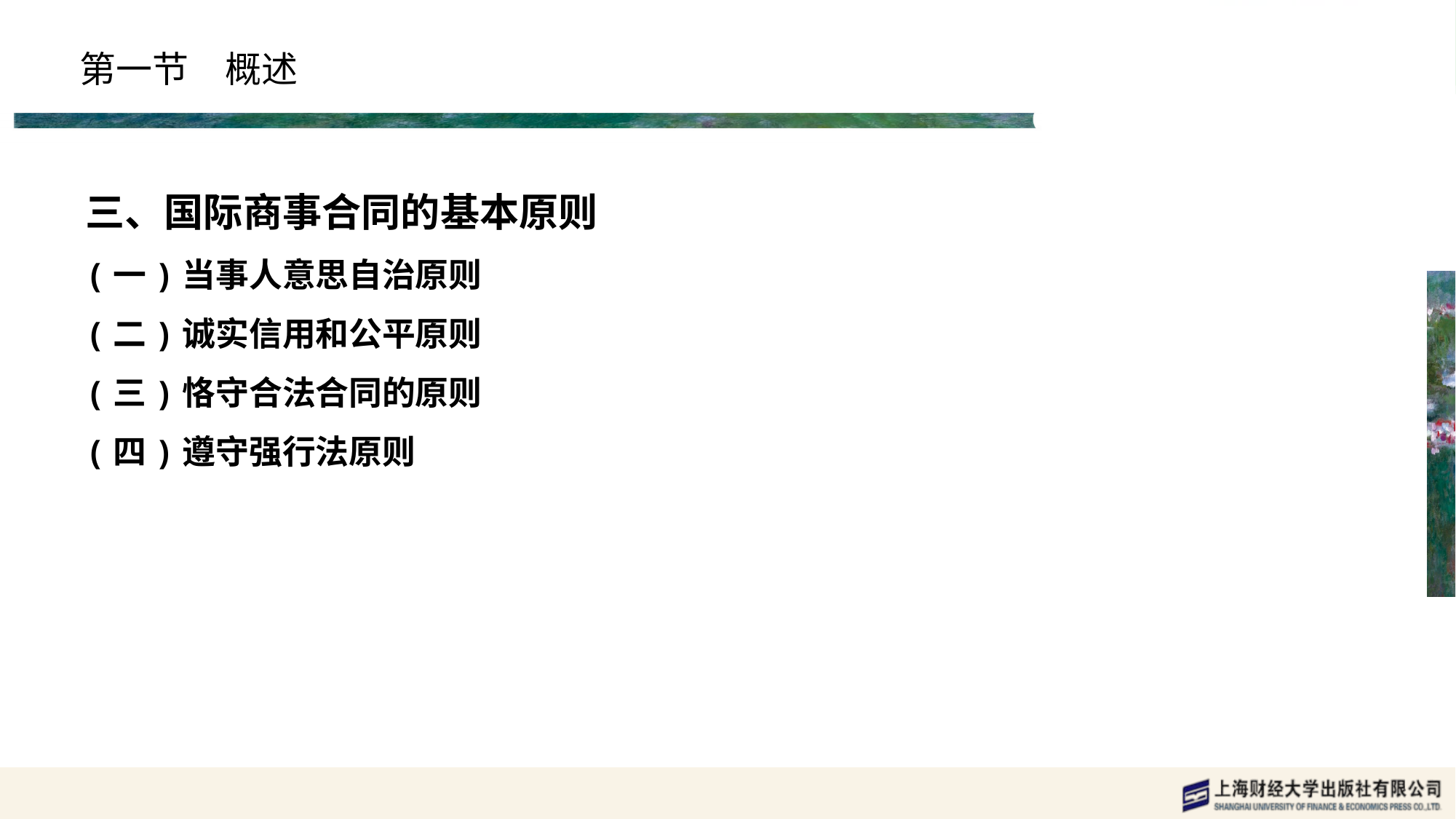

# 第一节　概述
三、国际商事合同的基本原则
(一)当事人意思自治原则
(二)诚实信用和公平原则
(三)恪守合法合同的原则
(四)遵守强行法原则